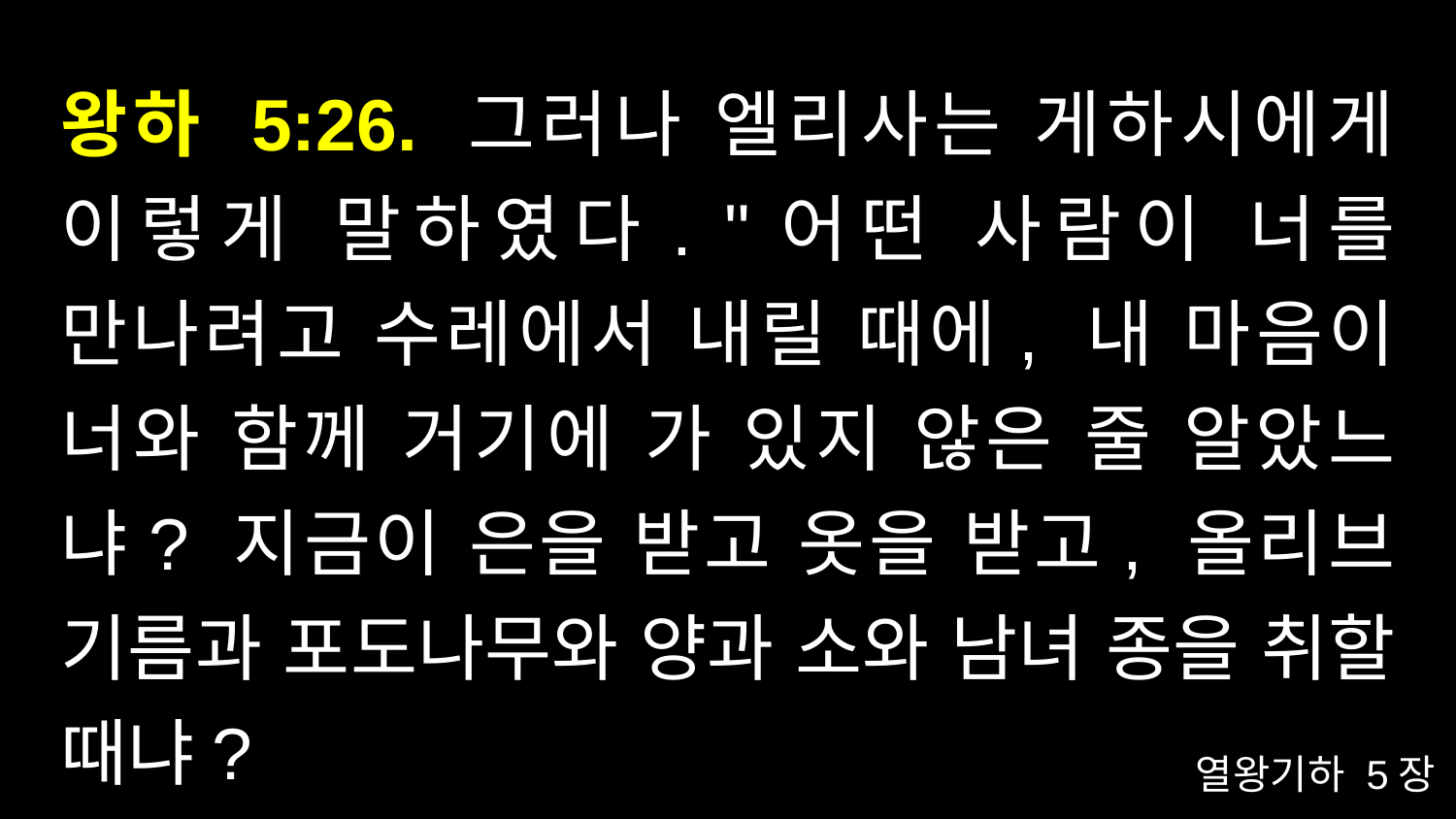

# 왕하 5:26. 그러나 엘리사는 게하시에게 이렇게 말하였다. "어떤 사람이 너를 만나려고 수레에서 내릴 때에, 내 마음이 너와 함께 거기에 가 있지 않은 줄 알았느냐? 지금이 은을 받고 옷을 받고, 올리브 기름과 포도나무와 양과 소와 남녀 종을 취할 때냐?
열왕기하 5장